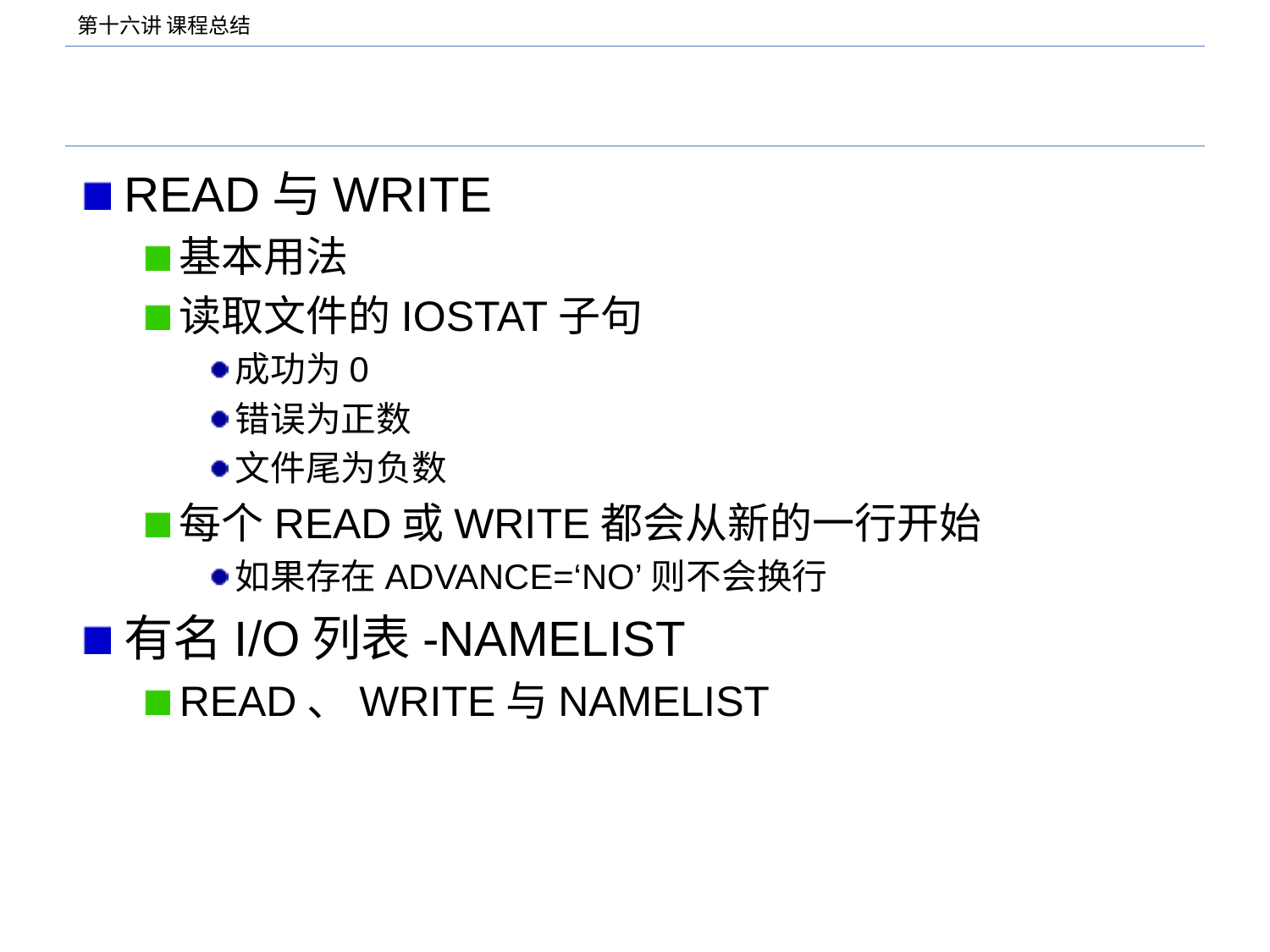

#
READ与WRITE
基本用法
读取文件的IOSTAT子句
成功为0
错误为正数
文件尾为负数
每个READ或WRITE都会从新的一行开始
如果存在ADVANCE=‘NO’则不会换行
有名I/O列表-NAMELIST
READ、WRITE与NAMELIST